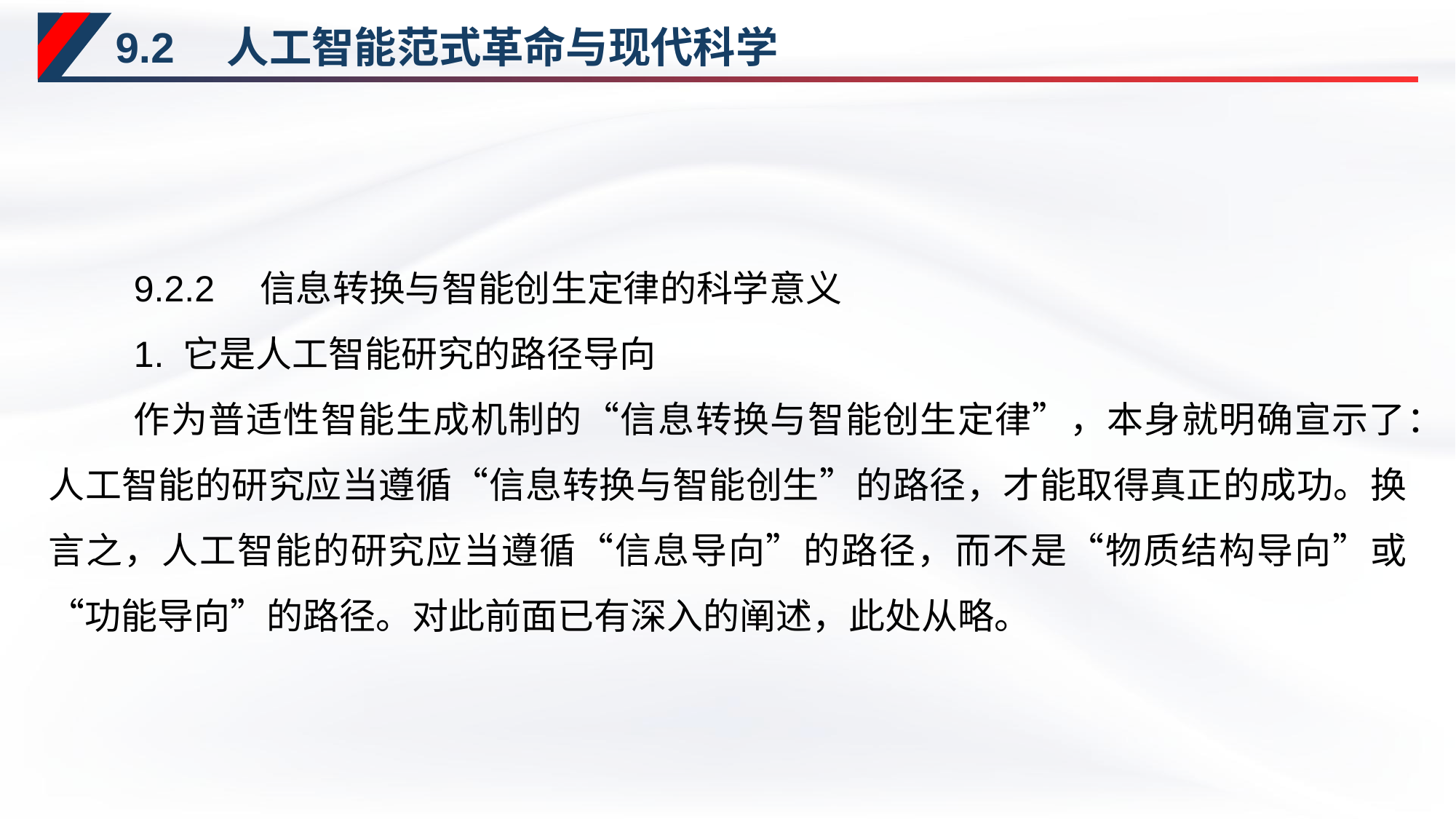

# 9.2　人工智能范式革命与现代科学
9.2.2　信息转换与智能创生定律的科学意义
1. 它是人工智能研究的路径导向
作为普适性智能生成机制的“信息转换与智能创生定律”，本身就明确宣示了：人工智能的研究应当遵循“信息转换与智能创生”的路径，才能取得真正的成功。换言之，人工智能的研究应当遵循“信息导向”的路径，而不是“物质结构导向”或“功能导向”的路径。对此前面已有深入的阐述，此处从略。